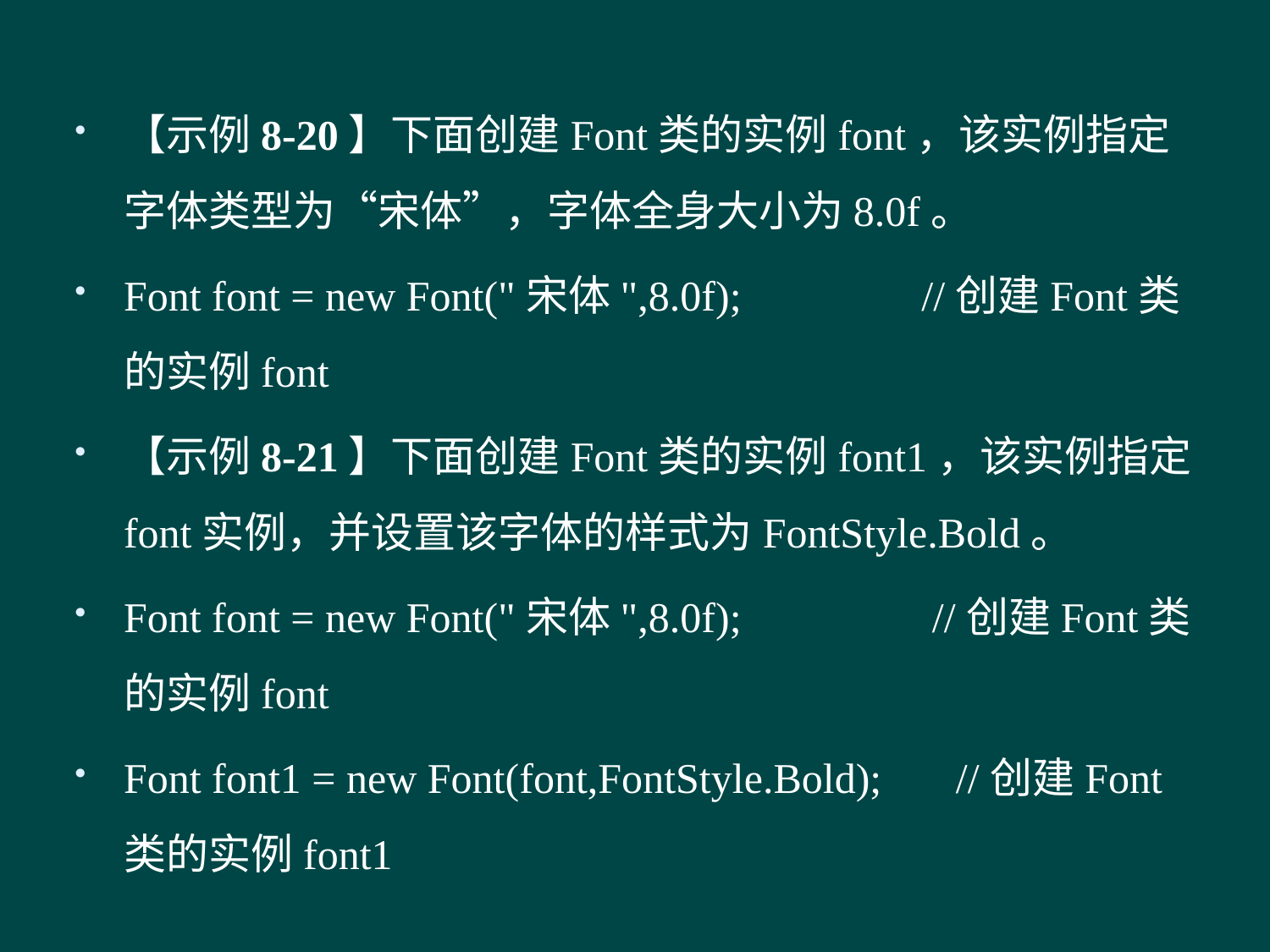

#
【示例8-20】下面创建Font类的实例font，该实例指定字体类型为“宋体”，字体全身大小为8.0f。
Font font = new Font("宋体",8.0f);                 //创建Font类的实例font
【示例8-21】下面创建Font类的实例font1，该实例指定font实例，并设置该字体的样式为FontStyle.Bold。
Font font = new Font("宋体",8.0f);                  //创建Font类的实例font
Font font1 = new Font(font,FontStyle.Bold);       //创建Font类的实例font1